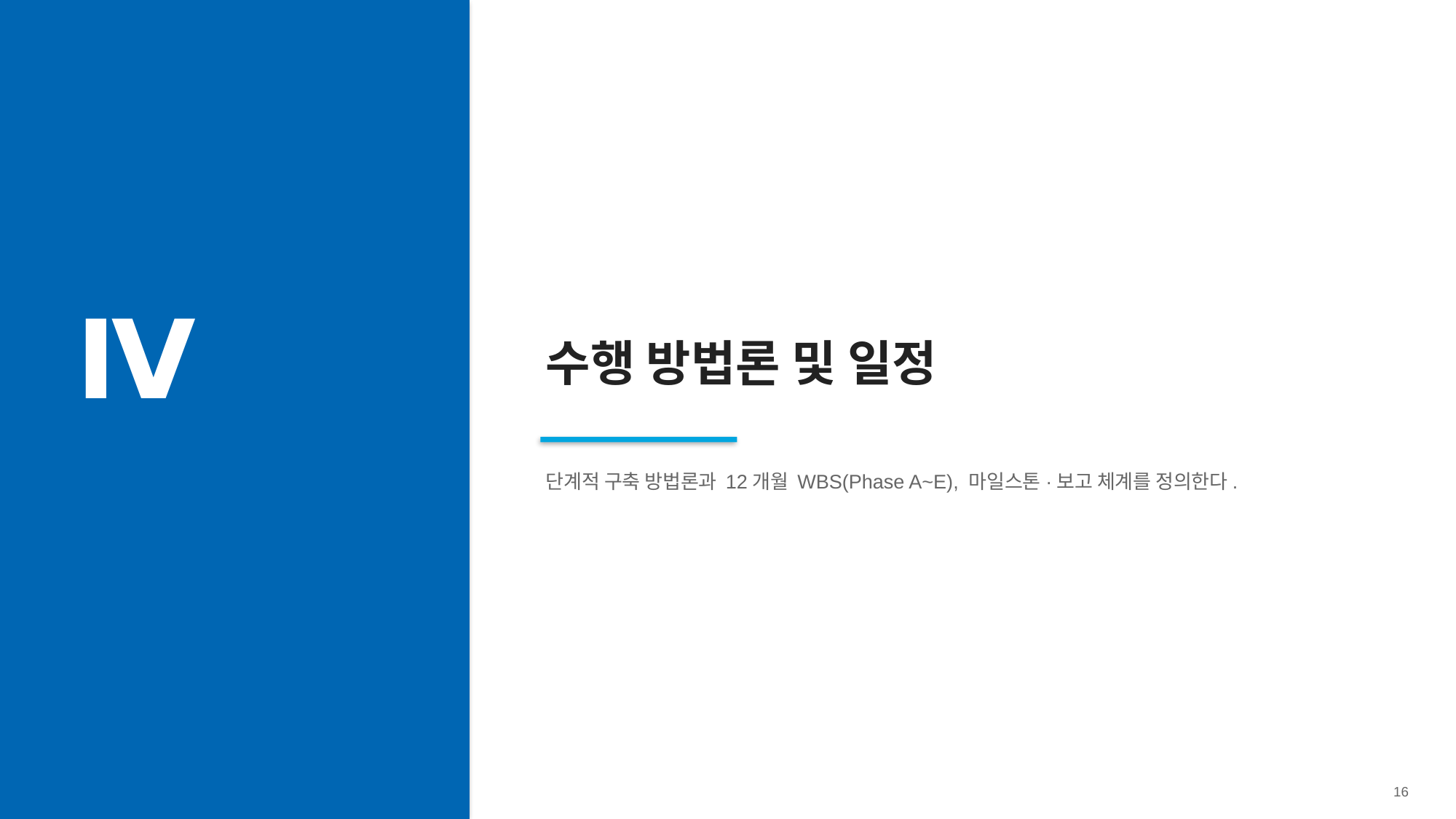

Ⅳ
수행 방법론 및 일정

단계적 구축 방법론과 12개월 WBS(Phase A~E), 마일스톤·보고 체계를 정의한다.
16